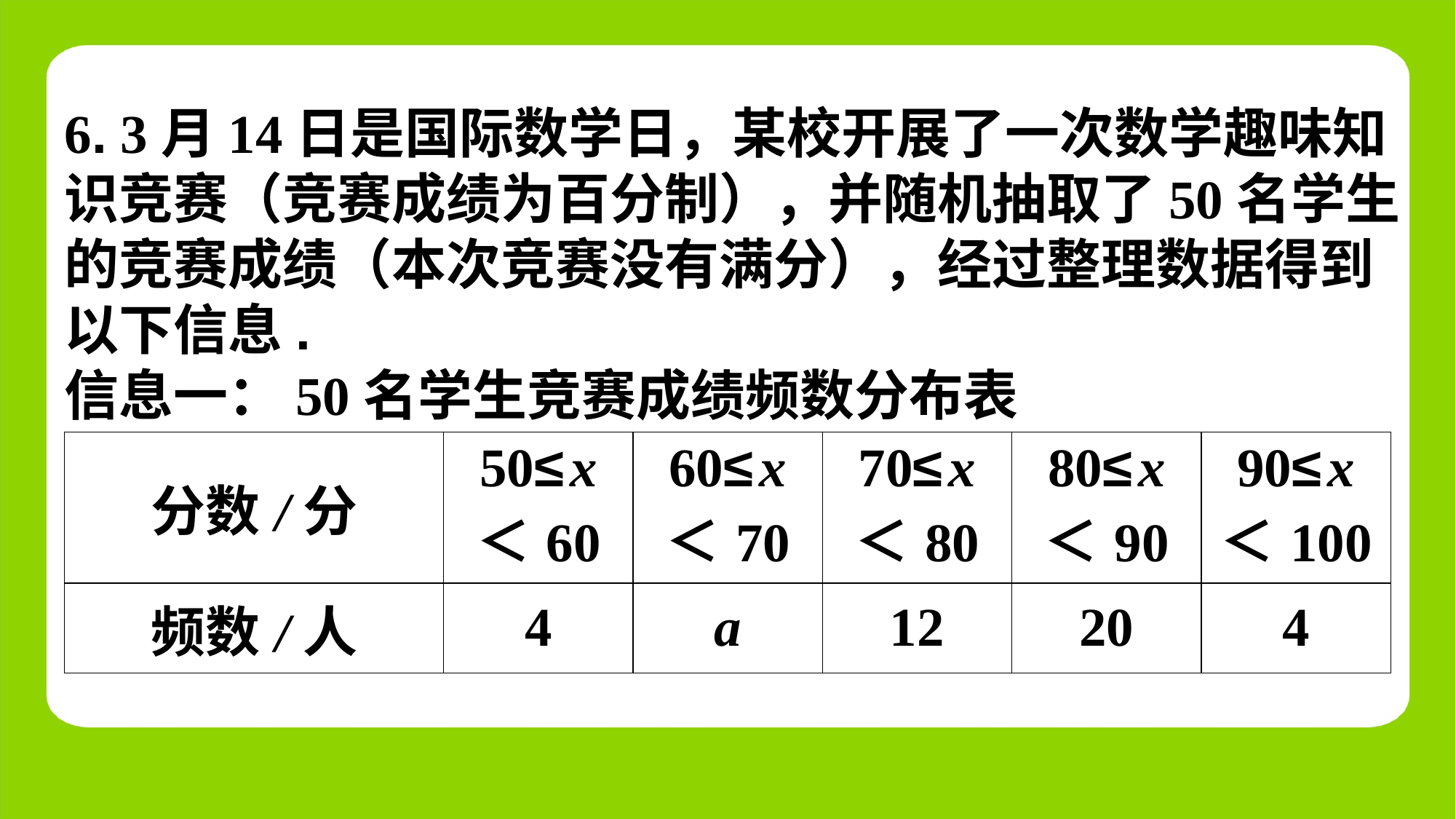

6. 3月14日是国际数学日，某校开展了一次数学趣味知
识竞赛（竞赛成绩为百分制），并随机抽取了50名学生
的竞赛成绩（本次竞赛没有满分），经过整理数据得到
以下信息.
信息一：50名学生竞赛成绩频数分布表
| 分数/分 | 50≤x ＜60 | 60≤x ＜70 | 70≤x ＜80 | 80≤x ＜90 | 90≤x ＜100 |
| --- | --- | --- | --- | --- | --- |
| 频数/人 | 4 | a | 12 | 20 | 4 |